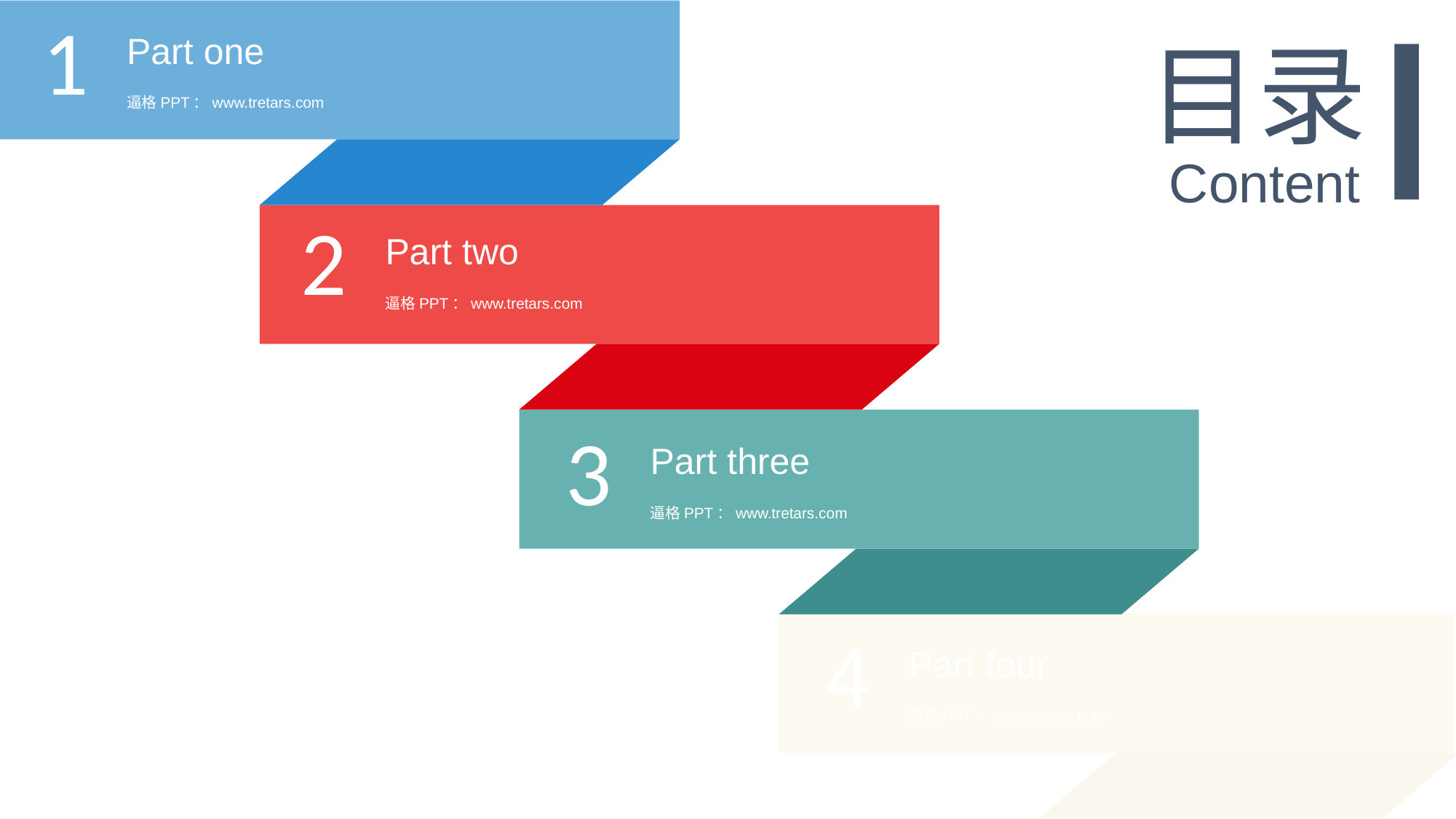

1
Part one
逼格PPT：www.tretars.com

2
Part two
逼格PPT：www.tretars.com

3
Part three
逼格PPT：www.tretars.com

4
Part four
逼格PPT：www.tretars.com

目录

Content